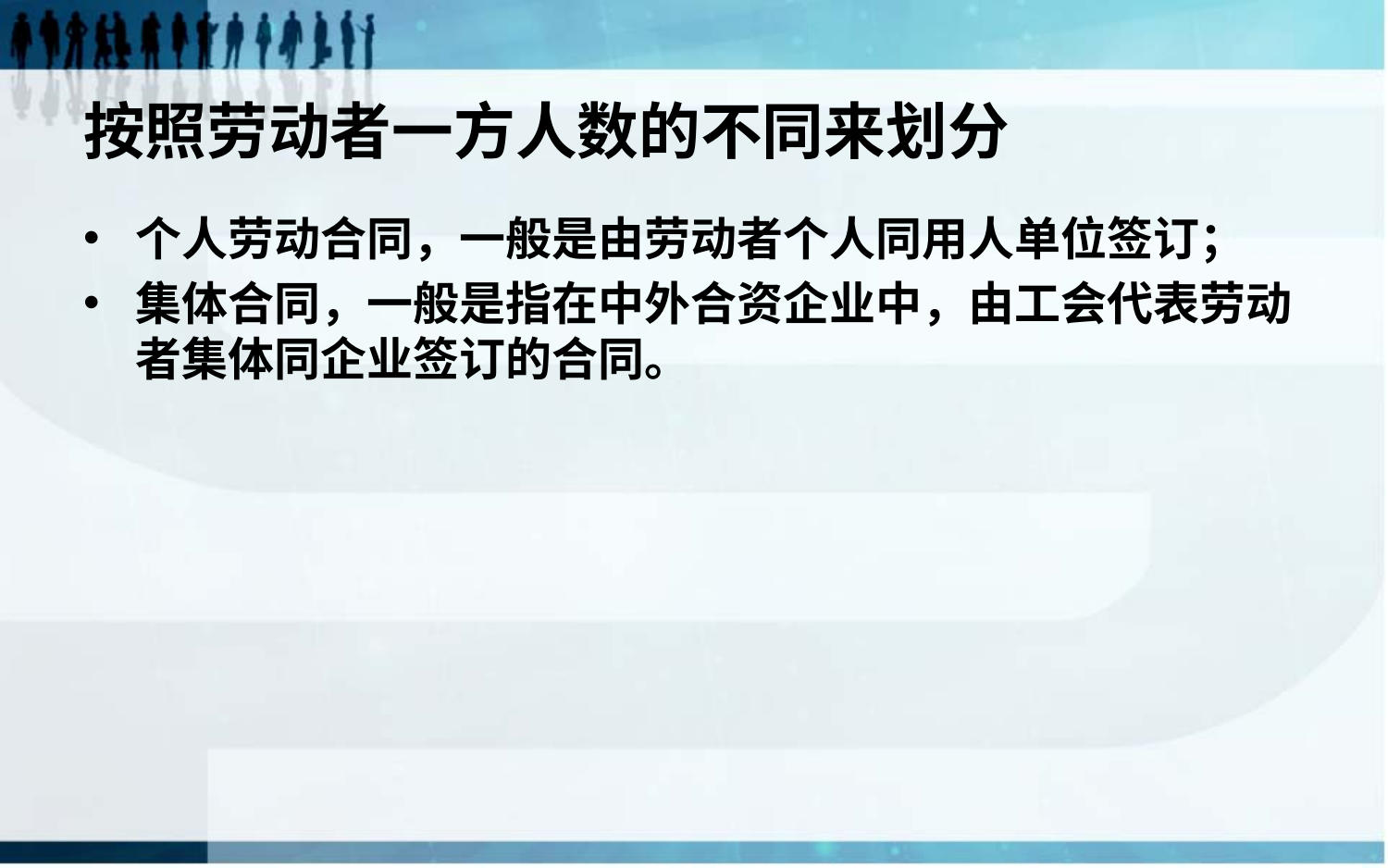

# 按照劳动者一方人数的不同来划分
个人劳动合同，一般是由劳动者个人同用人单位签订；
集体合同，一般是指在中外合资企业中，由工会代表劳动者集体同企业签订的合同。